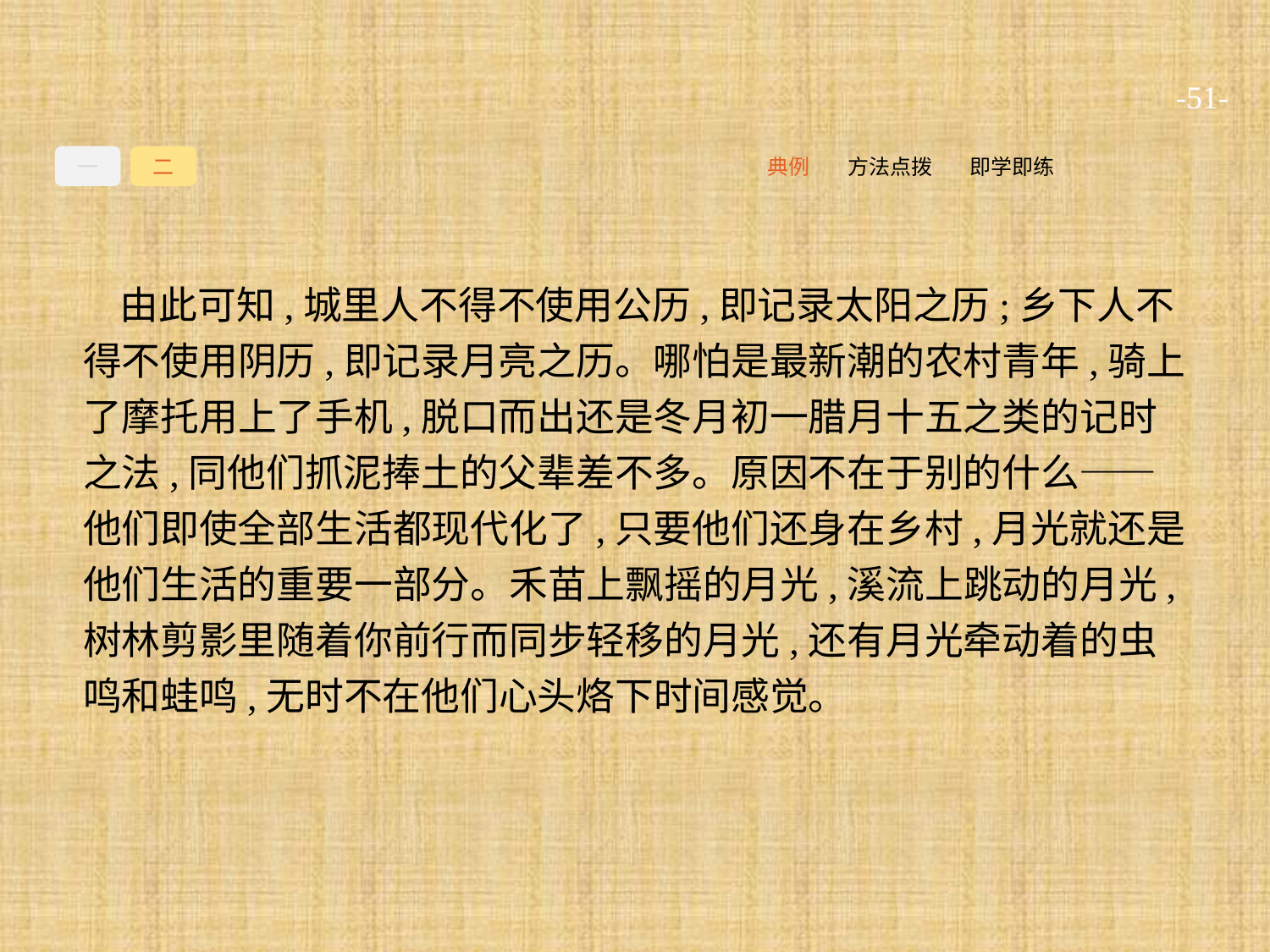

-51-
一
二
即学即练
方法点拨
典例
由此可知,城里人不得不使用公历,即记录太阳之历;乡下人不得不使用阴历,即记录月亮之历。哪怕是最新潮的农村青年,骑上了摩托用上了手机,脱口而出还是冬月初一腊月十五之类的记时之法,同他们抓泥捧土的父辈差不多。原因不在于别的什么——他们即使全部生活都现代化了,只要他们还身在乡村,月光就还是他们生活的重要一部分。禾苗上飘摇的月光,溪流上跳动的月光,树林剪影里随着你前行而同步轻移的月光,还有月光牵动着的虫鸣和蛙鸣,无时不在他们心头烙下时间感觉。